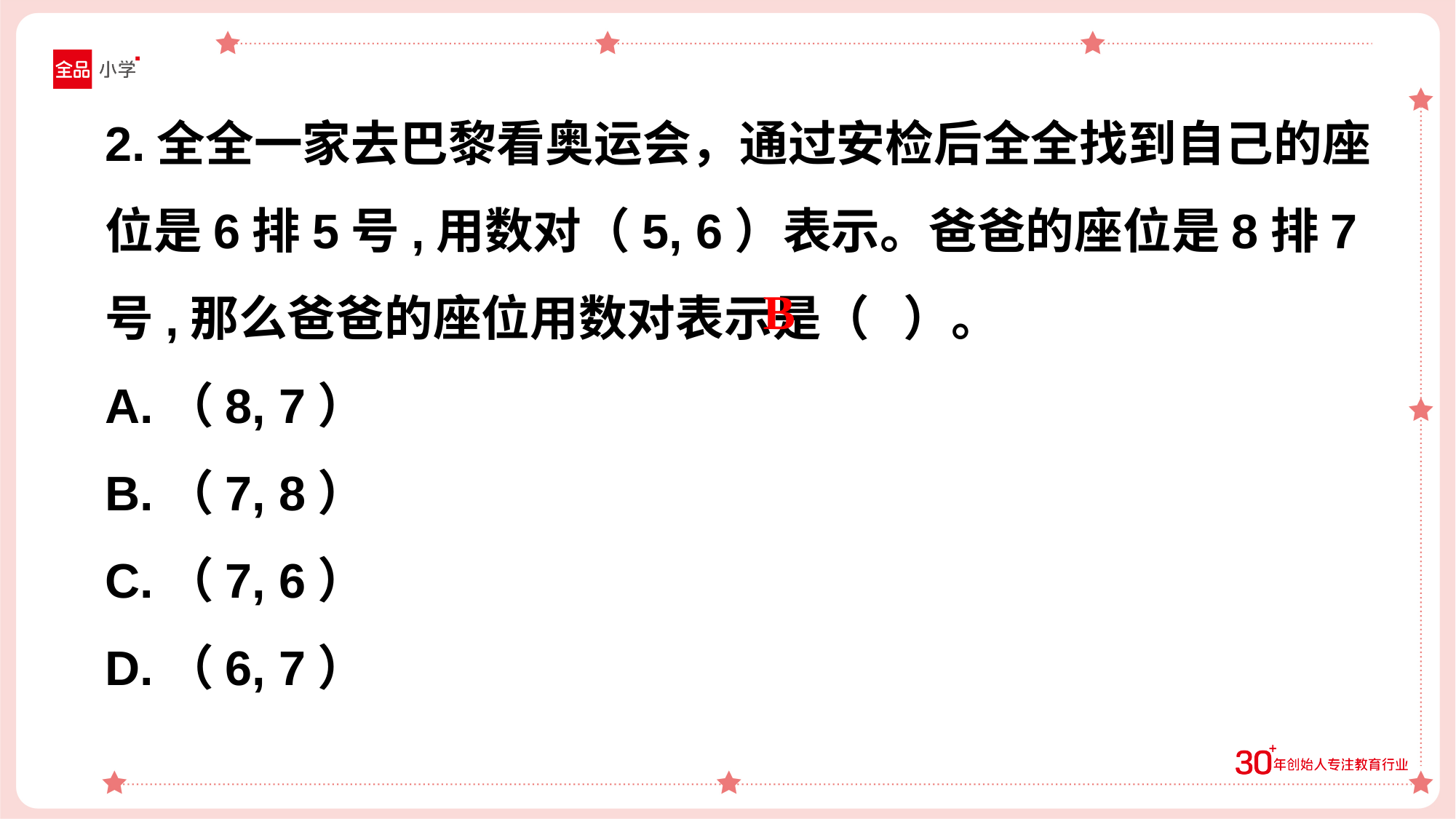

2.全全一家去巴黎看奥运会，通过安检后全全找到自己的座位是6排5号,用数对（5, 6）表示。爸爸的座位是8排7号,那么爸爸的座位用数对表示是（   ）。
A.（8, 7）
B.（7, 8）
C.（7, 6）
D.（6, 7）
B